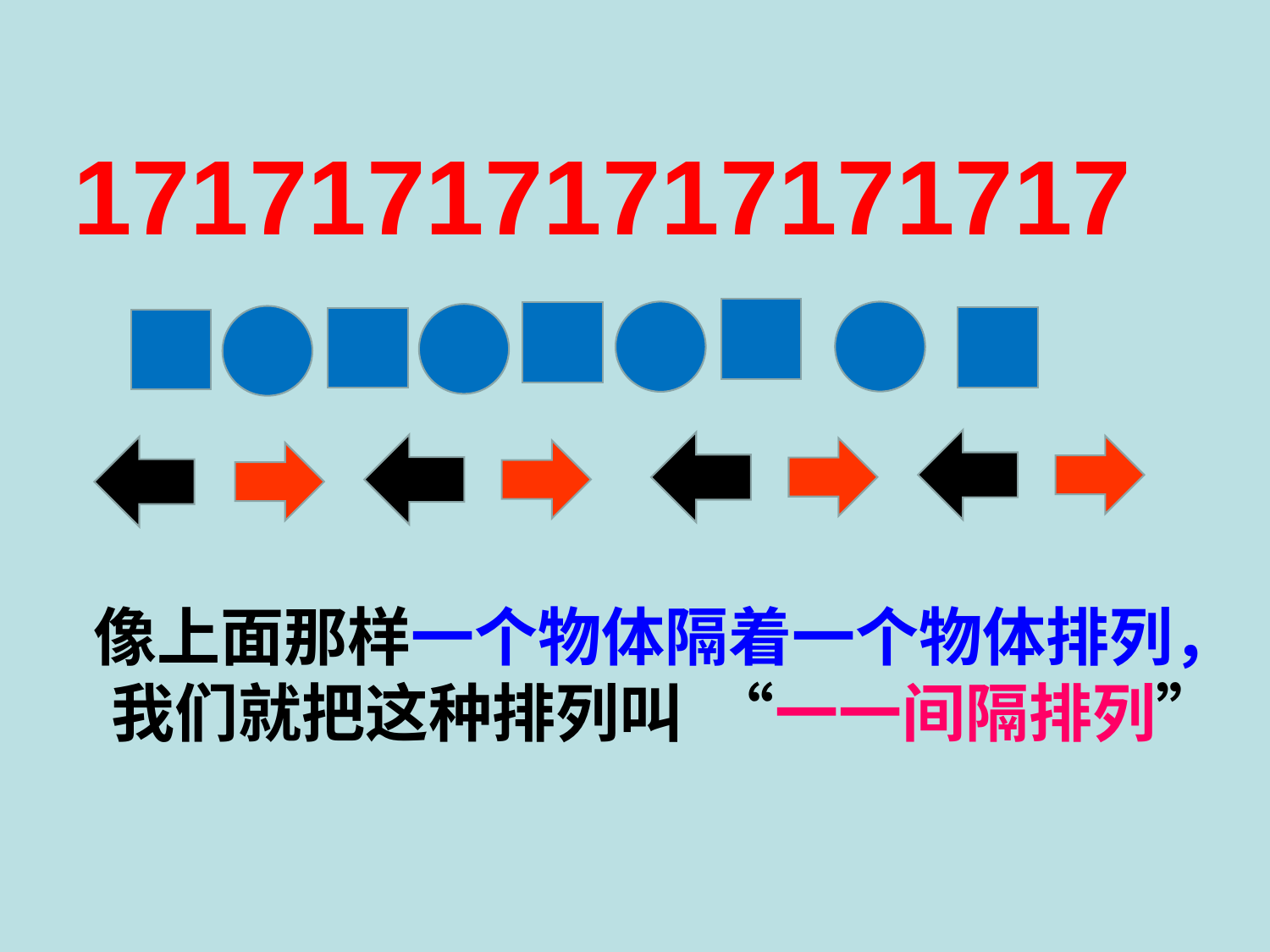

171717171717171717

像上面那样一个物体隔着一个物体排列，我们就把这种排列叫  “一一间隔排列”